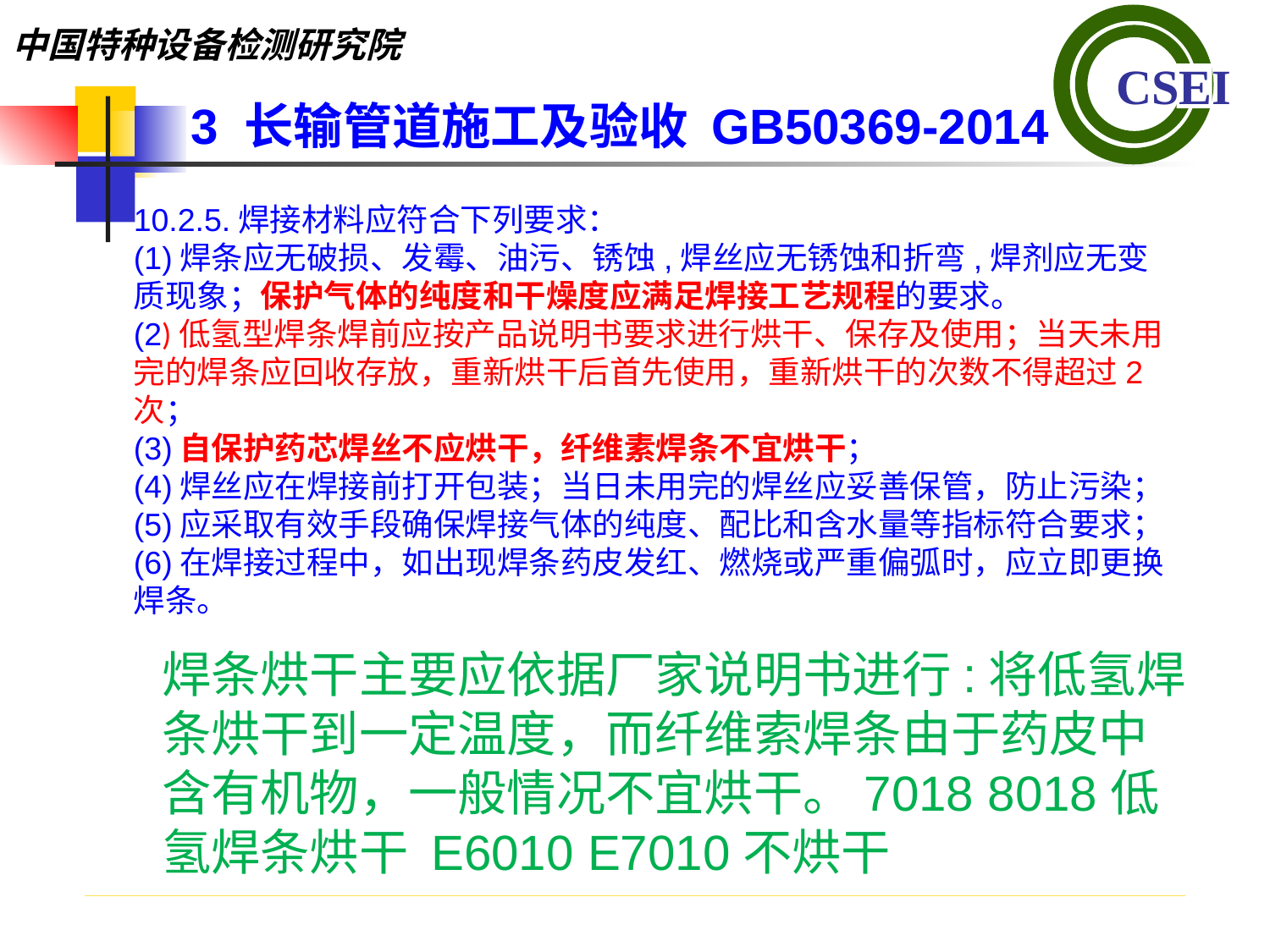

3 长输管道施工及验收 GB50369-2014
10.2.5.焊接材料应符合下列要求：(1)焊条应无破损、发霉、油污、锈蚀,焊丝应无锈蚀和折弯,焊剂应无变质现象；保护气体的纯度和干燥度应满足焊接工艺规程的要求。(2)低氢型焊条焊前应按产品说明书要求进行烘干、保存及使用；当天未用完的焊条应回收存放，重新烘干后首先使用，重新烘干的次数不得超过2次；(3)自保护药芯焊丝不应烘干，纤维素焊条不宜烘干；(4)焊丝应在焊接前打开包装；当日未用完的焊丝应妥善保管，防止污染；(5)应采取有效手段确保焊接气体的纯度、配比和含水量等指标符合要求；(6)在焊接过程中，如出现焊条药皮发红、燃烧或严重偏弧时，应立即更换焊条。
焊条烘干主要应依据厂家说明书进行:将低氢焊条烘干到一定温度，而纤维索焊条由于药皮中含有机物，一般情况不宜烘干。7018 8018低氢焊条烘干 E6010 E7010不烘干